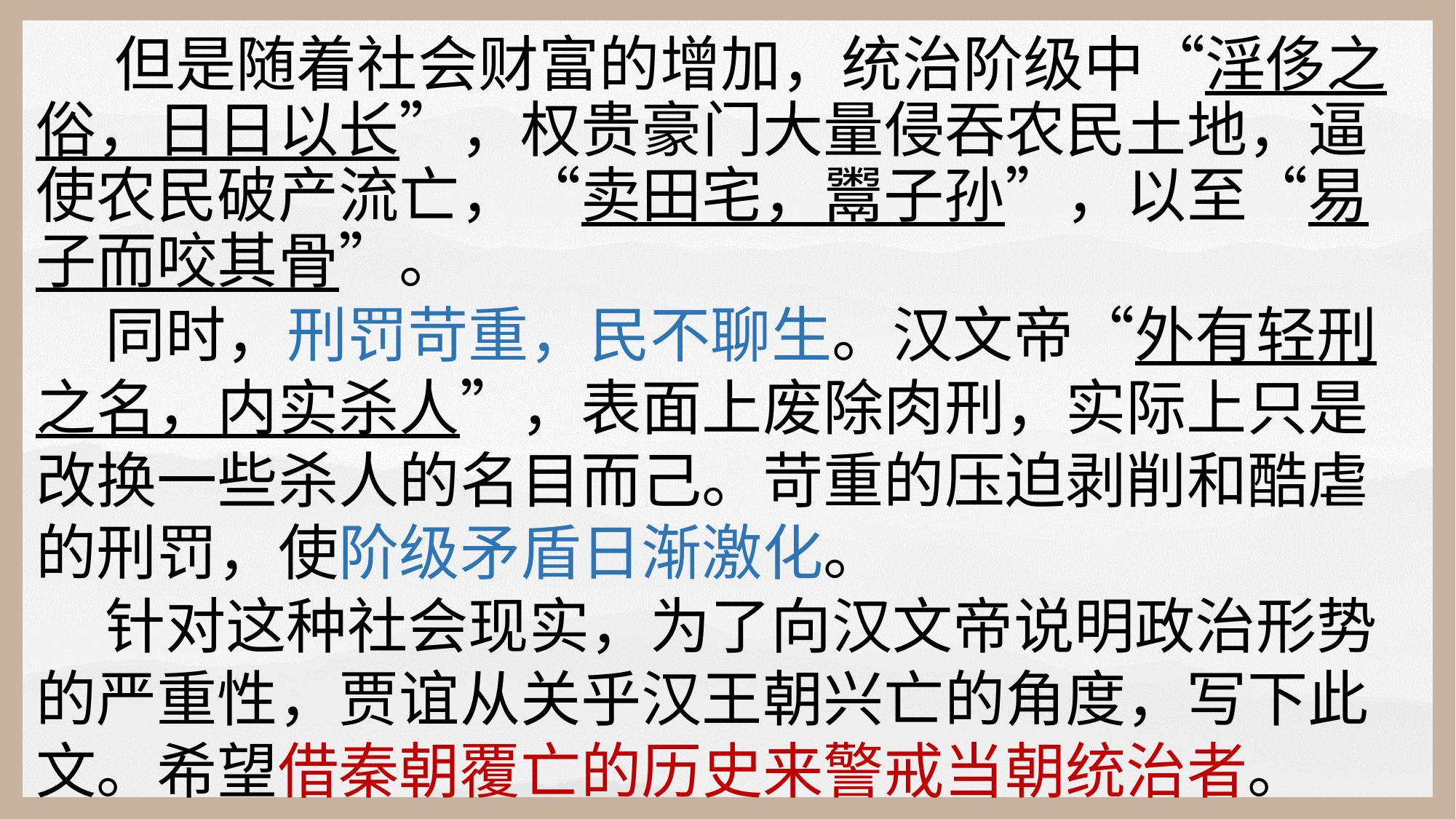

但是随着社会财富的增加，统治阶级中“淫侈之俗，日日以长”，权贵豪门大量侵吞农民土地，逼使农民破产流亡，“卖田宅，鬻子孙”，以至“易子而咬其骨”。
    同时，刑罚苛重，民不聊生。汉文帝“外有轻刑之名，内实杀人”，表面上废除肉刑，实际上只是改换一些杀人的名目而己。苛重的压迫剥削和酷虐的刑罚，使阶级矛盾日渐激化。
    针对这种社会现实，为了向汉文帝说明政治形势的严重性，贾谊从关乎汉王朝兴亡的角度，写下此文。希望借秦朝覆亡的历史来警戒当朝统治者。